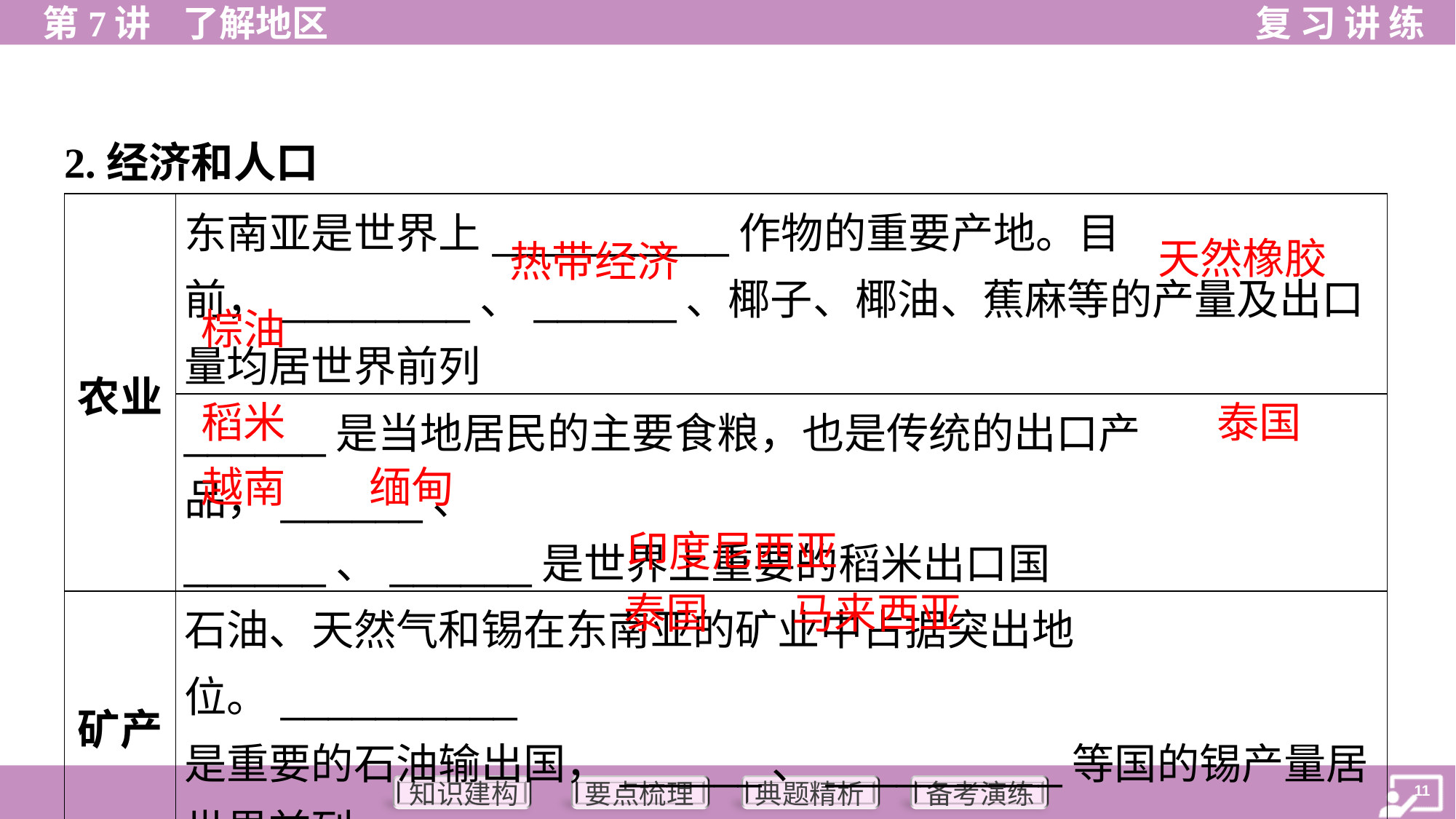

2.经济和人口
| 农业 | 东南亚是世界上\_\_\_\_\_\_\_\_\_\_作物的重要产地。目前，\_\_\_\_\_\_\_\_、\_\_\_\_\_\_、椰子、椰油、蕉麻等的产量及出口量均居世界前列 |
| --- | --- |
|  | \_\_\_\_\_\_是当地居民的主要食粮，也是传统的出口产品，\_\_\_\_\_\_、 \_\_\_\_\_\_、\_\_\_\_\_\_是世界上重要的稻米出口国 |
| 矿产 | 石油、天然气和锡在东南亚的矿业中占据突出地位。\_\_\_\_\_\_\_\_\_\_ 是重要的石油输出国，\_\_\_\_\_\_、\_\_\_\_\_\_\_\_\_\_等国的锡产量居世界前列 |
天然橡胶
热带经济
棕油
稻米
泰国
越南
缅甸
                                              印度尼西亚
泰国
马来西亚